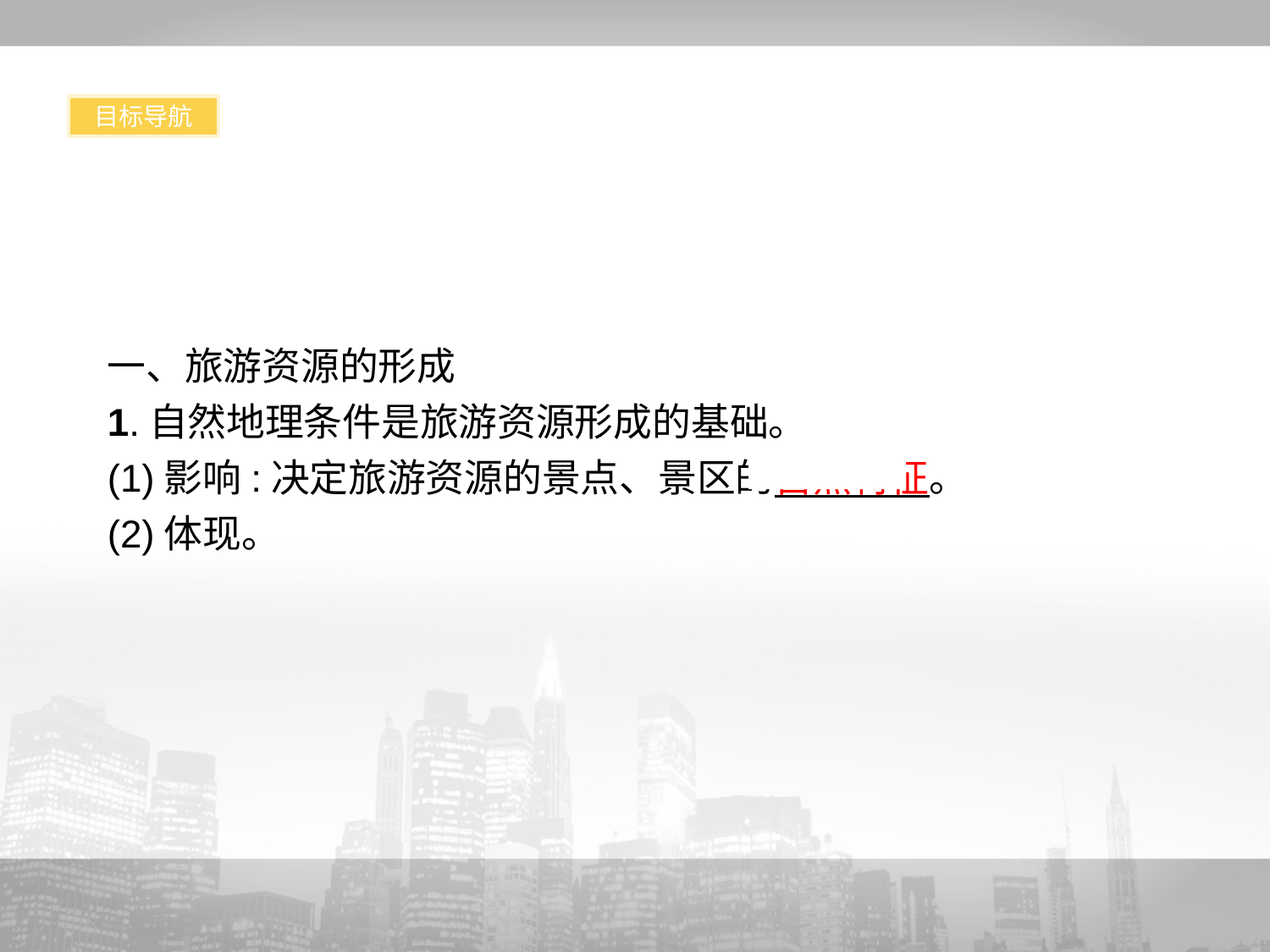

目标导航
一、旅游资源的形成
1.自然地理条件是旅游资源形成的基础。
(1)影响:决定旅游资源的景点、景区的自然特征。
(2)体现。